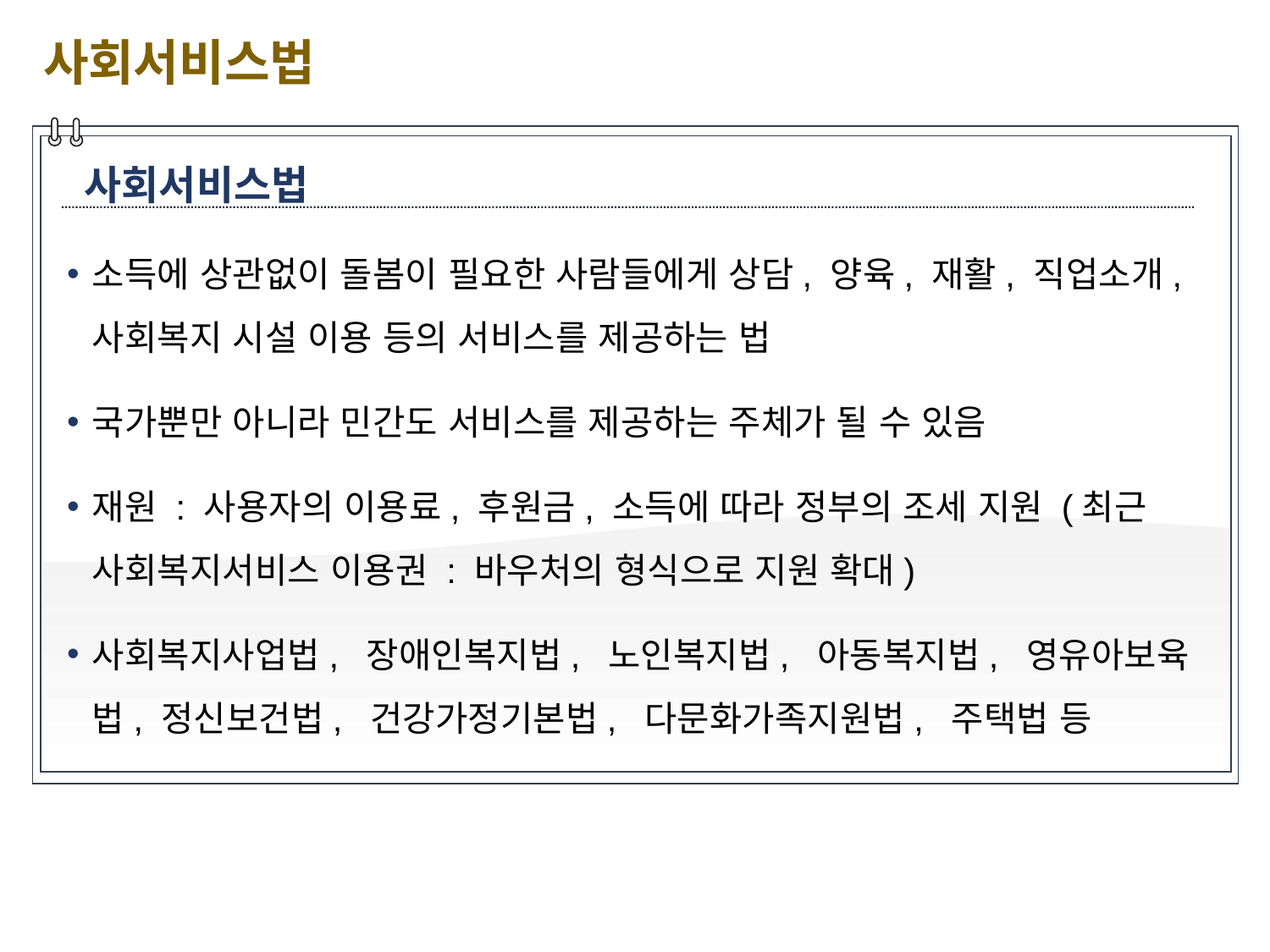

사회서비스법

사회서비스법

소득에 상관없이 돌봄이 필요한 사람들에게 상담, 양육, 재활, 직업소개, 사회복지 시설 이용 등의 서비스를 제공하는 법
국가뿐만 아니라 민간도 서비스를 제공하는 주체가 될 수 있음
재원 : 사용자의 이용료, 후원금, 소득에 따라 정부의 조세 지원 (최근 사회복지서비스 이용권 : 바우처의 형식으로 지원 확대)
사회복지사업법,  장애인복지법,  노인복지법,  아동복지법,  영유아보육법, 정신보건법,  건강가정기본법,  다문화가족지원법,  주택법 등